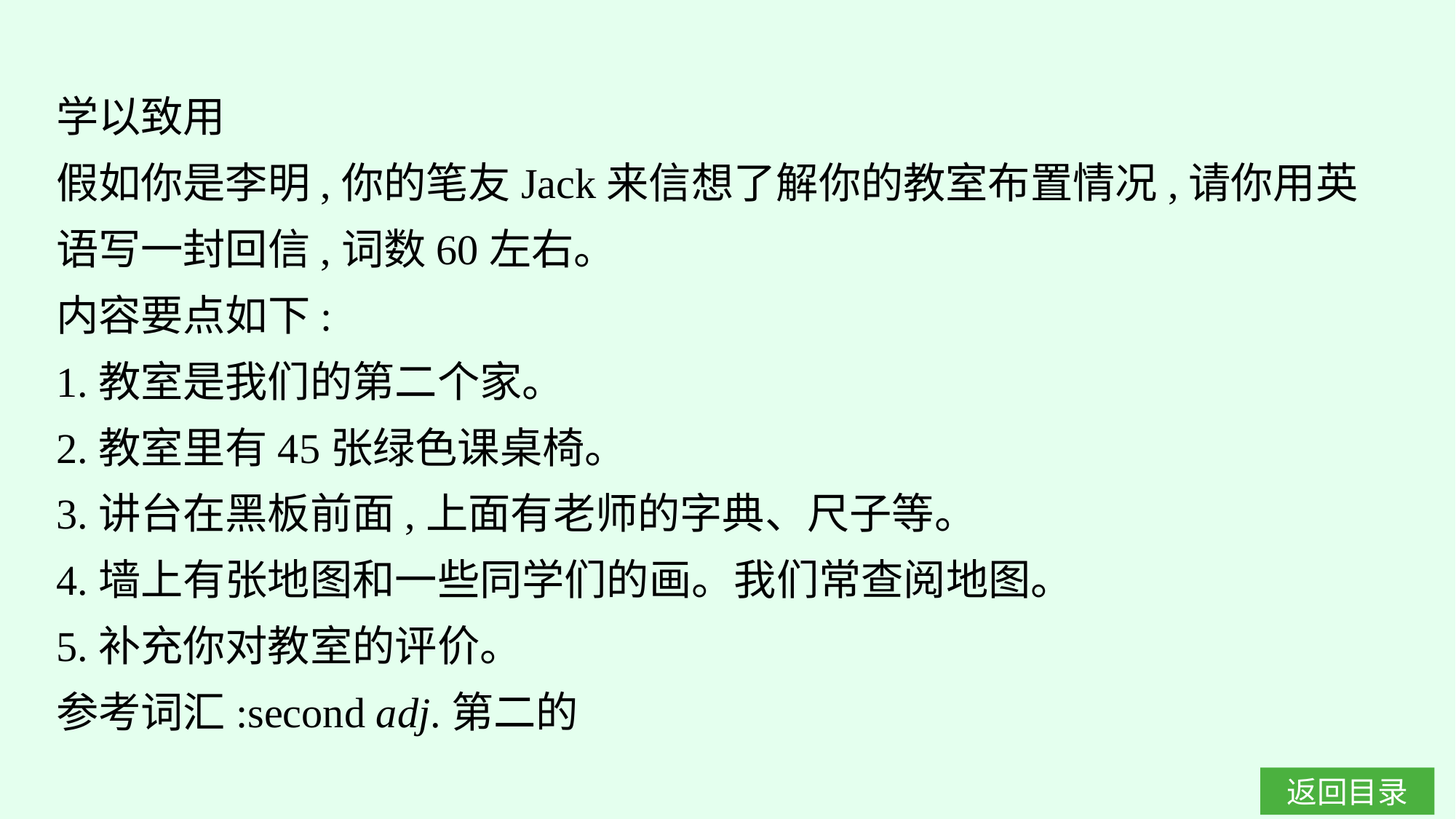

学以致用
假如你是李明,你的笔友Jack来信想了解你的教室布置情况,请你用英语写一封回信,词数60左右。
内容要点如下:
1.教室是我们的第二个家。
2.教室里有45张绿色课桌椅。
3.讲台在黑板前面,上面有老师的字典、尺子等。
4.墙上有张地图和一些同学们的画。我们常查阅地图。
5.补充你对教室的评价。
参考词汇:second adj.第二的